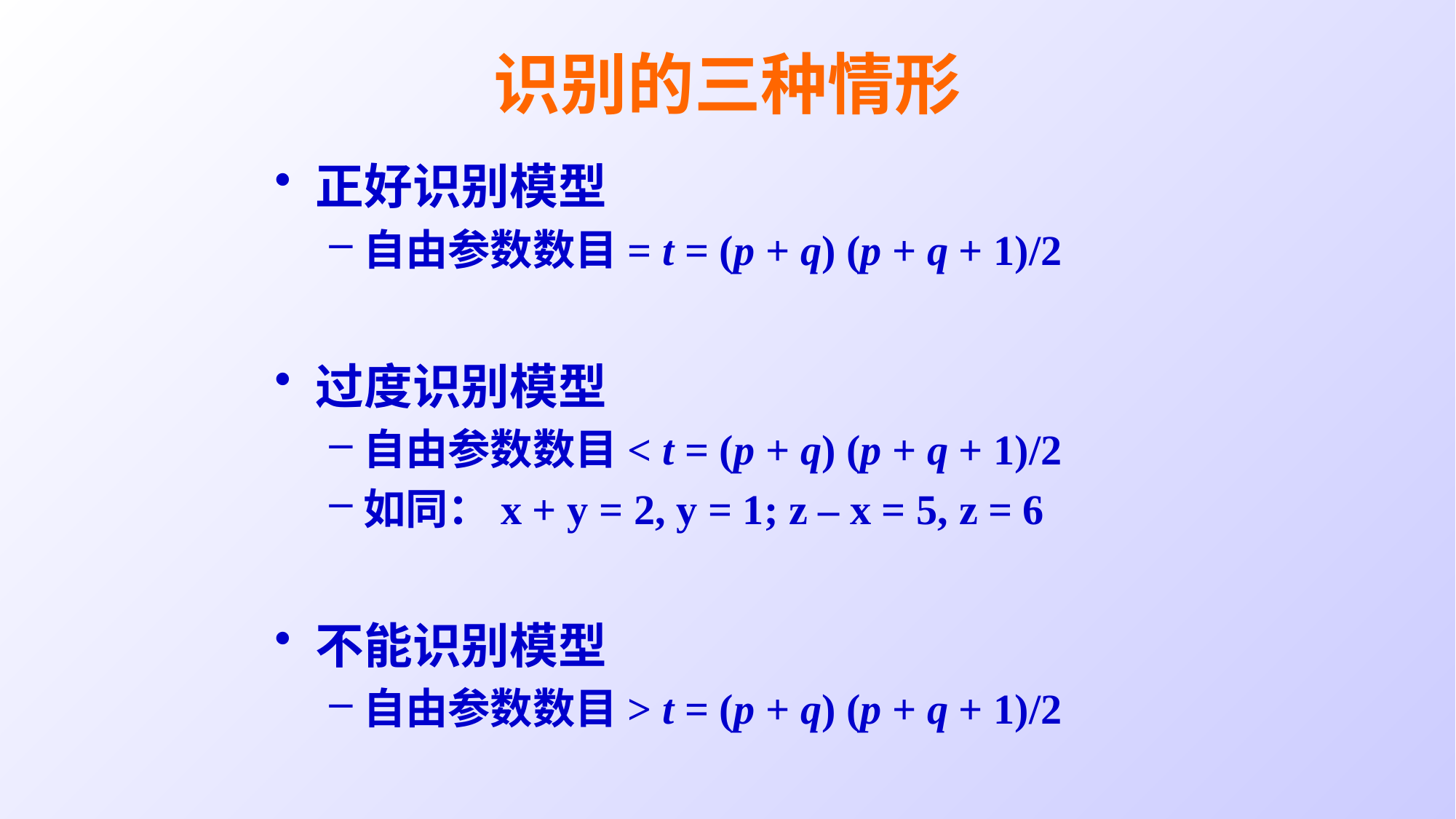

# 识别的三种情形
正好识别模型
自由参数数目= t = (p + q) (p + q + 1)/2

过度识别模型
自由参数数目< t = (p + q) (p + q + 1)/2
如同：x + y = 2, y = 1; z – x = 5, z = 6

不能识别模型
自由参数数目> t = (p + q) (p + q + 1)/2